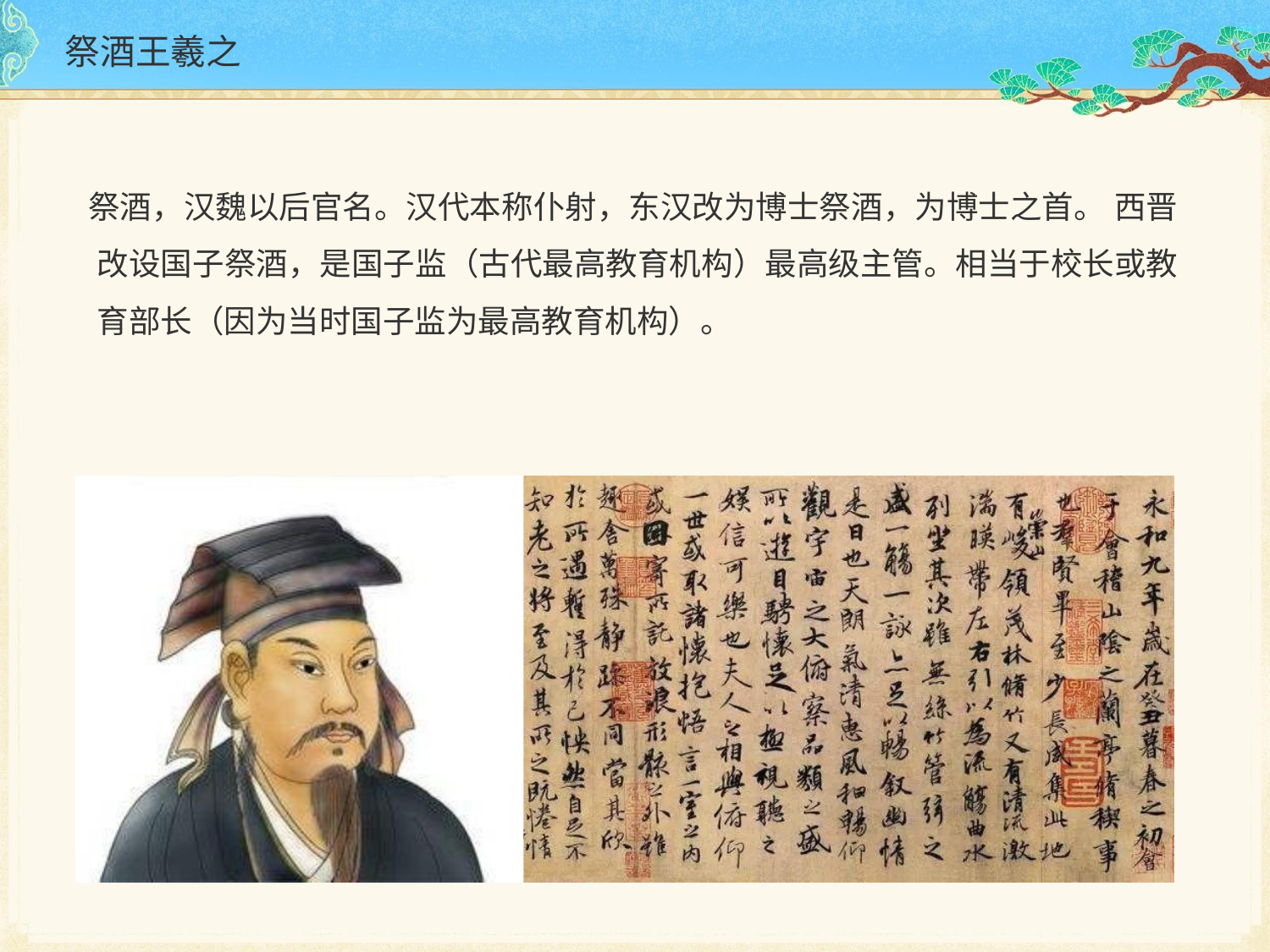

# 祭酒王羲之
祭酒，汉魏以后官名。汉代本称仆射，东汉改为博士祭酒，为博士之首。 西晋  改设国子祭酒，是国子监（古代最高教育机构）最高级主管。相当于校长或教  育部长（因为当时国子监为最高教育机构）。